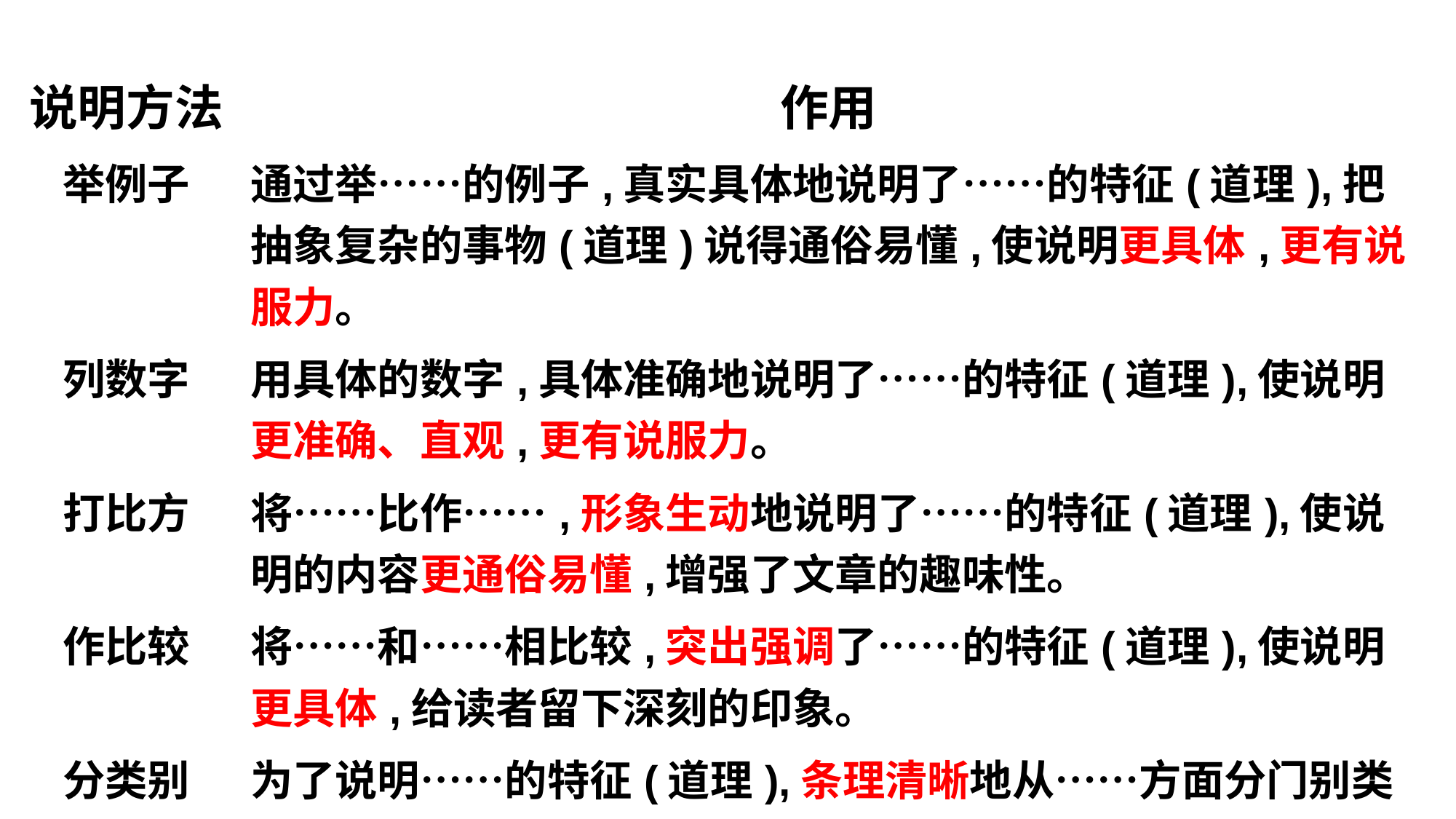

| 说明方法 | 作用 |
| --- | --- |
| 举例子 | 通过举……的例子,真实具体地说明了……的特征(道理),把抽象复杂的事物(道理)说得通俗易懂,使说明更具体,更有说服力。 |
| 列数字 | 用具体的数字,具体准确地说明了……的特征(道理),使说明更准确、直观,更有说服力。 |
| 打比方 | 将……比作……,形象生动地说明了……的特征(道理),使说明的内容更通俗易懂,增强了文章的趣味性。 |
| 作比较 | 将……和……相比较,突出强调了……的特征(道理),使说明更具体,给读者留下深刻的印象。 |
| 分类别 | 为了说明……的特征(道理),条理清晰地从……方面分门别类加以说明,使不同事物特征明了,使事物之间关系清晰,使说明更有条理。 |